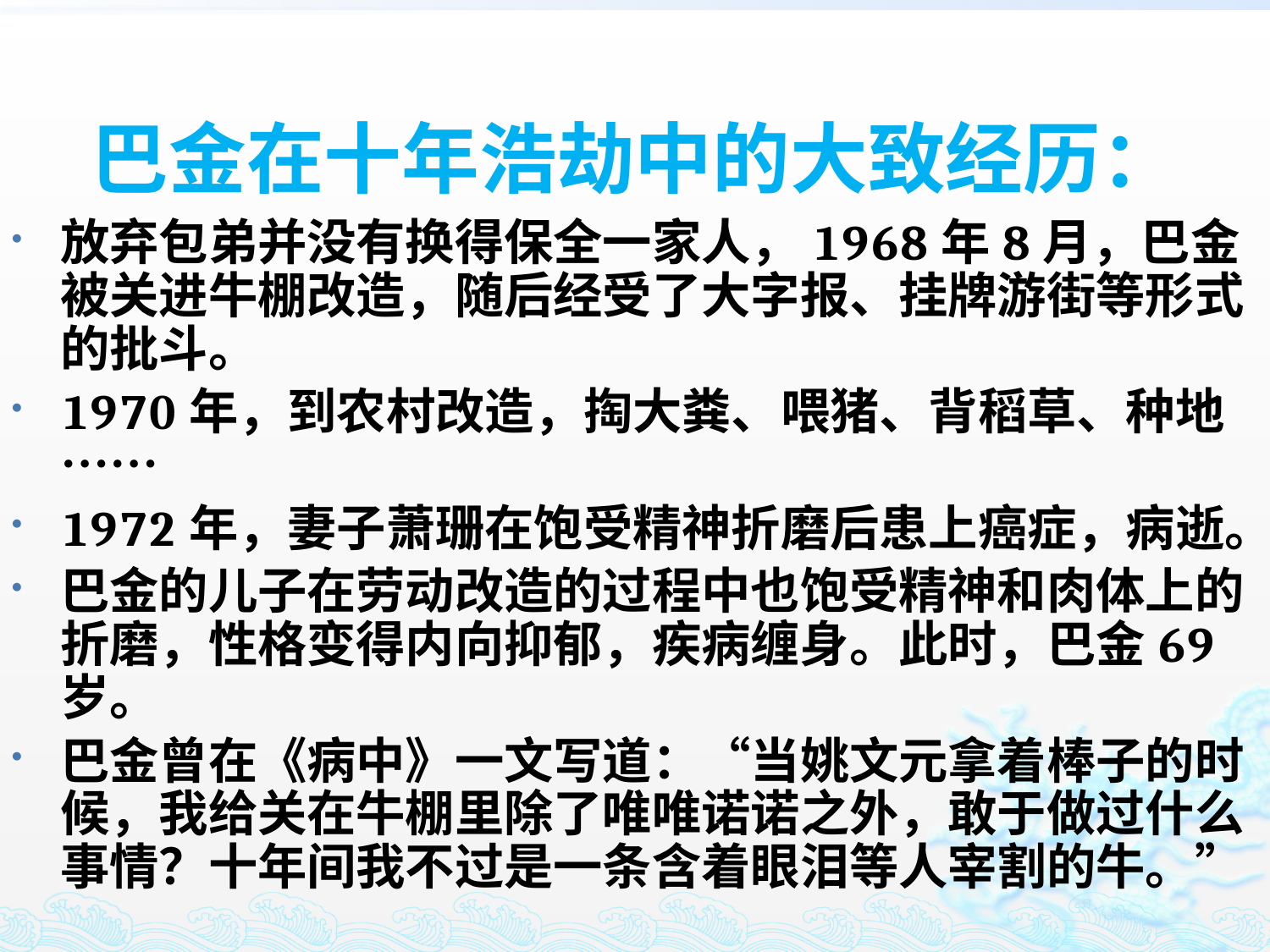

# 巴金在十年浩劫中的大致经历：
放弃包弟并没有换得保全一家人，1968年8月，巴金被关进牛棚改造，随后经受了大字报、挂牌游街等形式的批斗。
1970年，到农村改造，掏大粪、喂猪、背稻草、种地……
1972年，妻子萧珊在饱受精神折磨后患上癌症，病逝。
巴金的儿子在劳动改造的过程中也饱受精神和肉体上的折磨，性格变得内向抑郁，疾病缠身。此时，巴金69岁。
巴金曾在《病中》一文写道：“当姚文元拿着棒子的时候，我给关在牛棚里除了唯唯诺诺之外，敢于做过什么事情？十年间我不过是一条含着眼泪等人宰割的牛。”